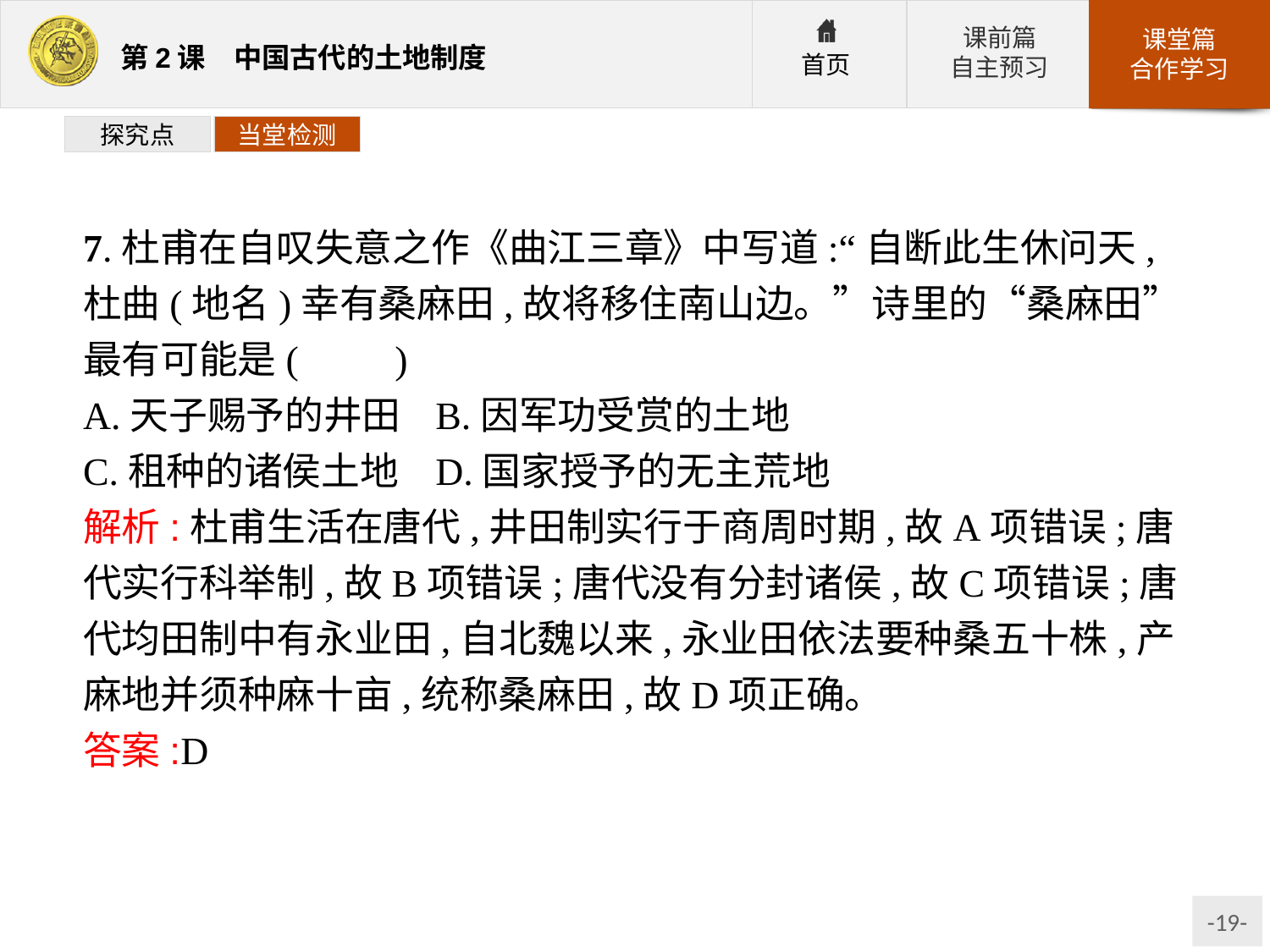

探究点
当堂检测
7.杜甫在自叹失意之作《曲江三章》中写道:“自断此生休问天,杜曲(地名)幸有桑麻田,故将移住南山边。”诗里的“桑麻田”最有可能是(　　)
A.天子赐予的井田	B.因军功受赏的土地
C.租种的诸侯土地	D.国家授予的无主荒地
解析:杜甫生活在唐代,井田制实行于商周时期,故A项错误;唐代实行科举制,故B项错误;唐代没有分封诸侯,故C项错误;唐代均田制中有永业田,自北魏以来,永业田依法要种桑五十株,产麻地并须种麻十亩,统称桑麻田,故D项正确。
答案:D